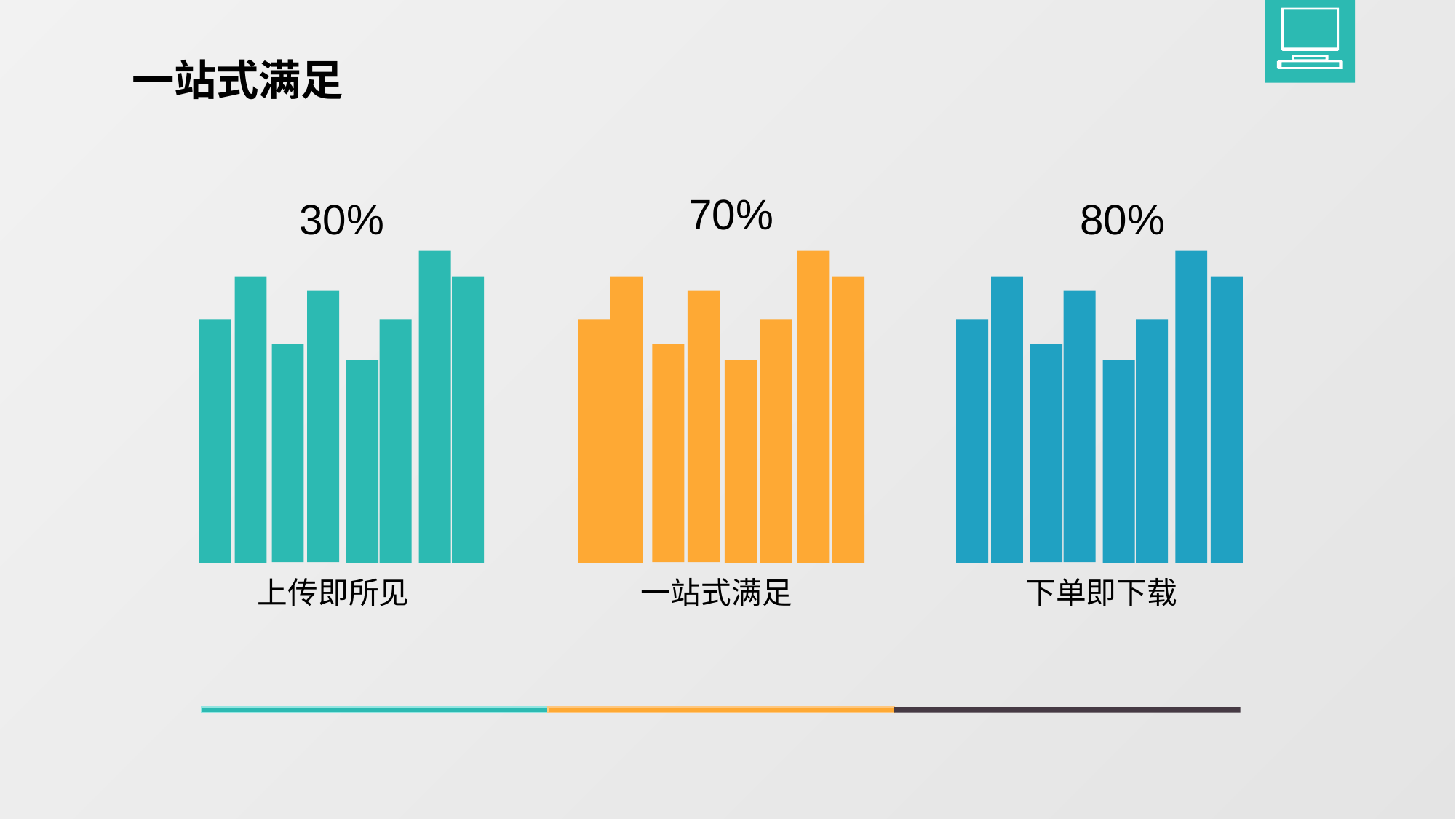

一站式满足
70%
80%
30%

上传即所见
一站式满足
下单即下载